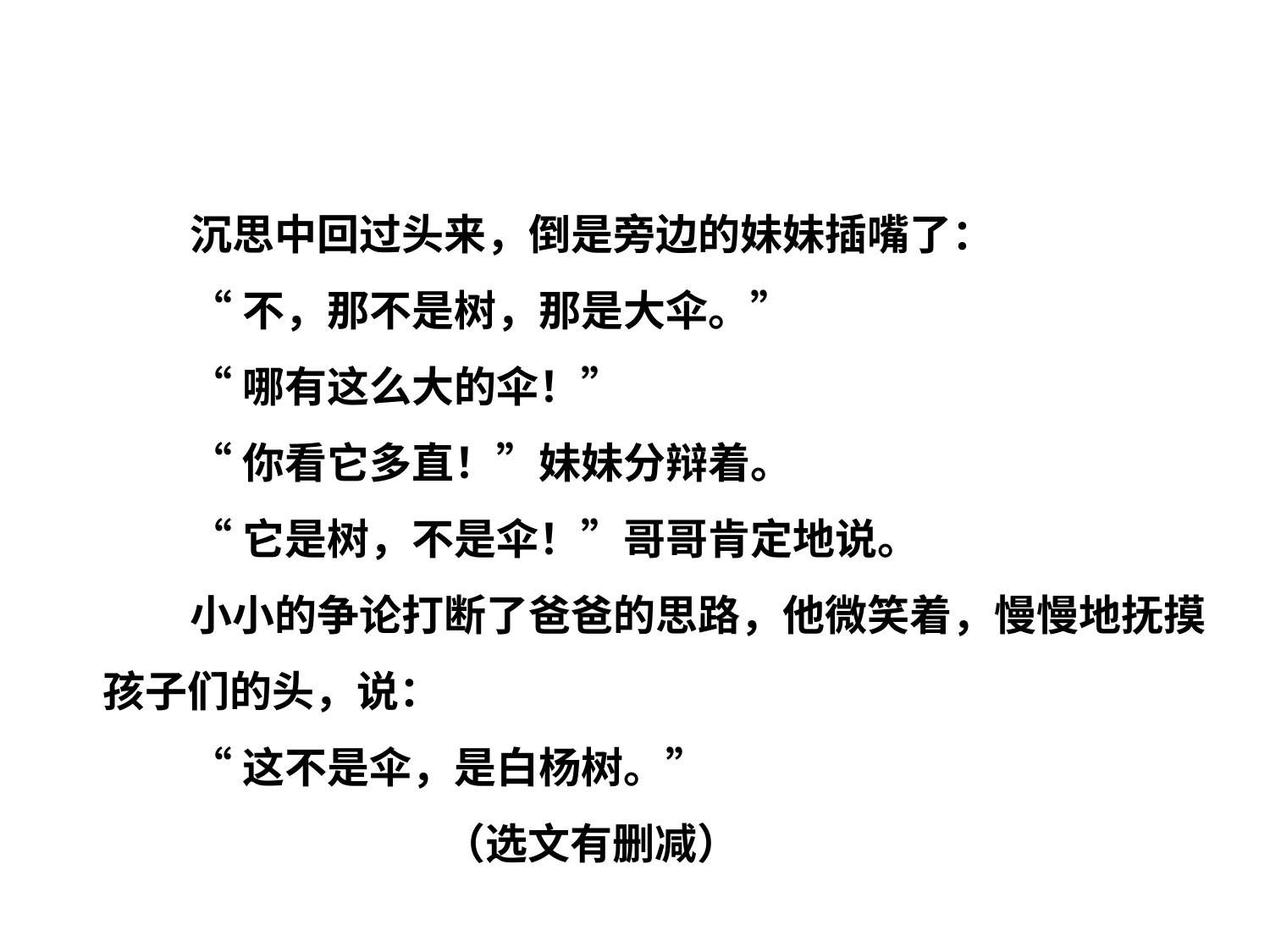

沉思中回过头来，倒是旁边的妹妹插嘴了：
“不，那不是树，那是大伞。”
“哪有这么大的伞！”
“你看它多直！”妹妹分辩着。
“它是树，不是伞！”哥哥肯定地说。
小小的争论打断了爸爸的思路，他微笑着，慢慢地抚摸孩子们的头，说：
“这不是伞，是白杨树。”
                            （选文有删减）